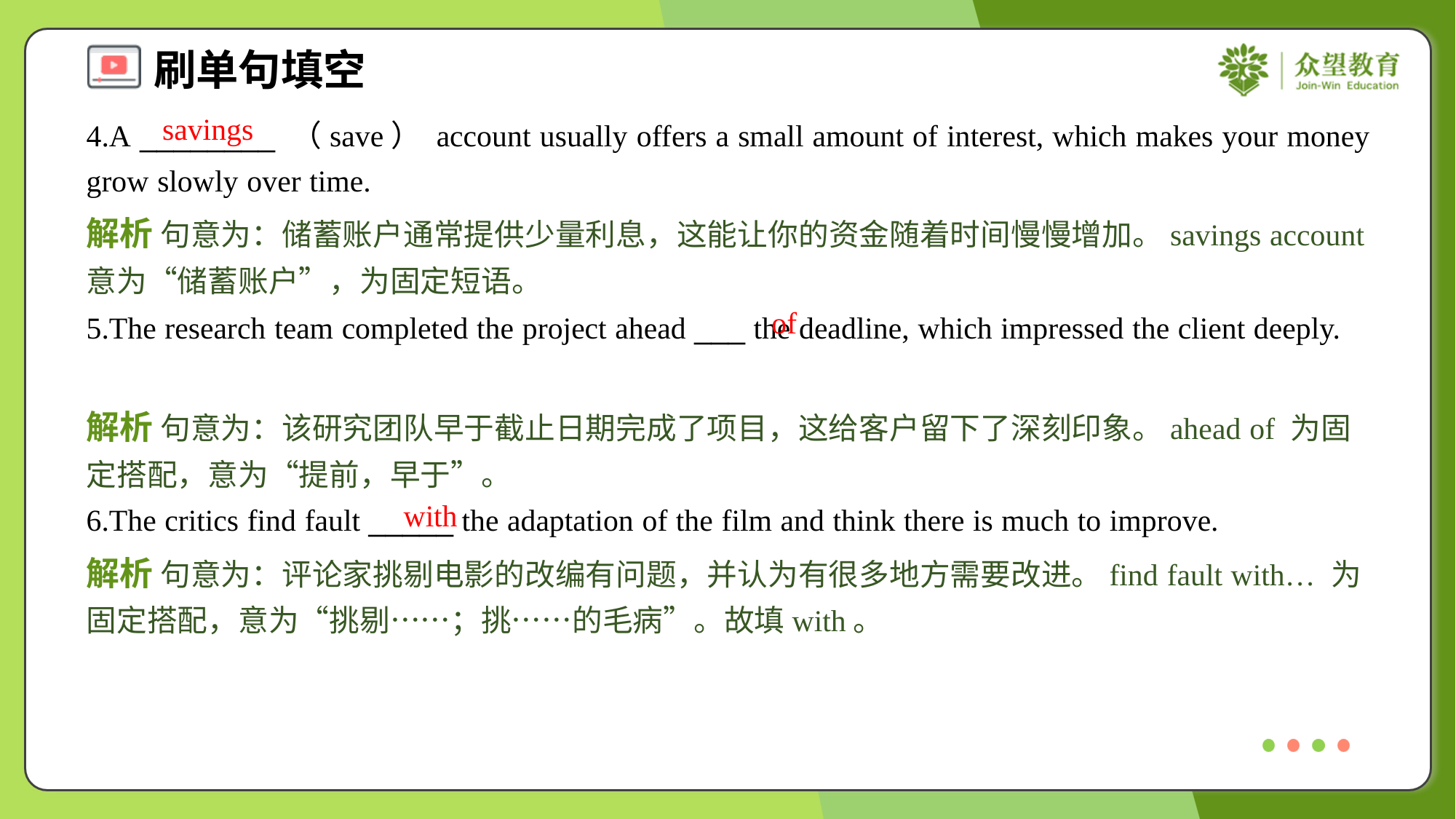

savings
4.A ________ （save） account usually offers a small amount of interest, which makes your money grow slowly over time.
解析 句意为：储蓄账户通常提供少量利息，这能让你的资金随着时间慢慢增加。savings account意为“储蓄账户”，为固定短语。
of
5.The research team completed the project ahead ___ the deadline, which impressed the client deeply.
解析 句意为：该研究团队早于截止日期完成了项目，这给客户留下了深刻印象。ahead of 为固定搭配，意为“提前，早于”。
with
6.The critics find fault _____ the adaptation of the film and think there is much to improve.
解析 句意为：评论家挑剔电影的改编有问题，并认为有很多地方需要改进。find fault with… 为固定搭配，意为“挑剔……；挑……的毛病”。故填with。